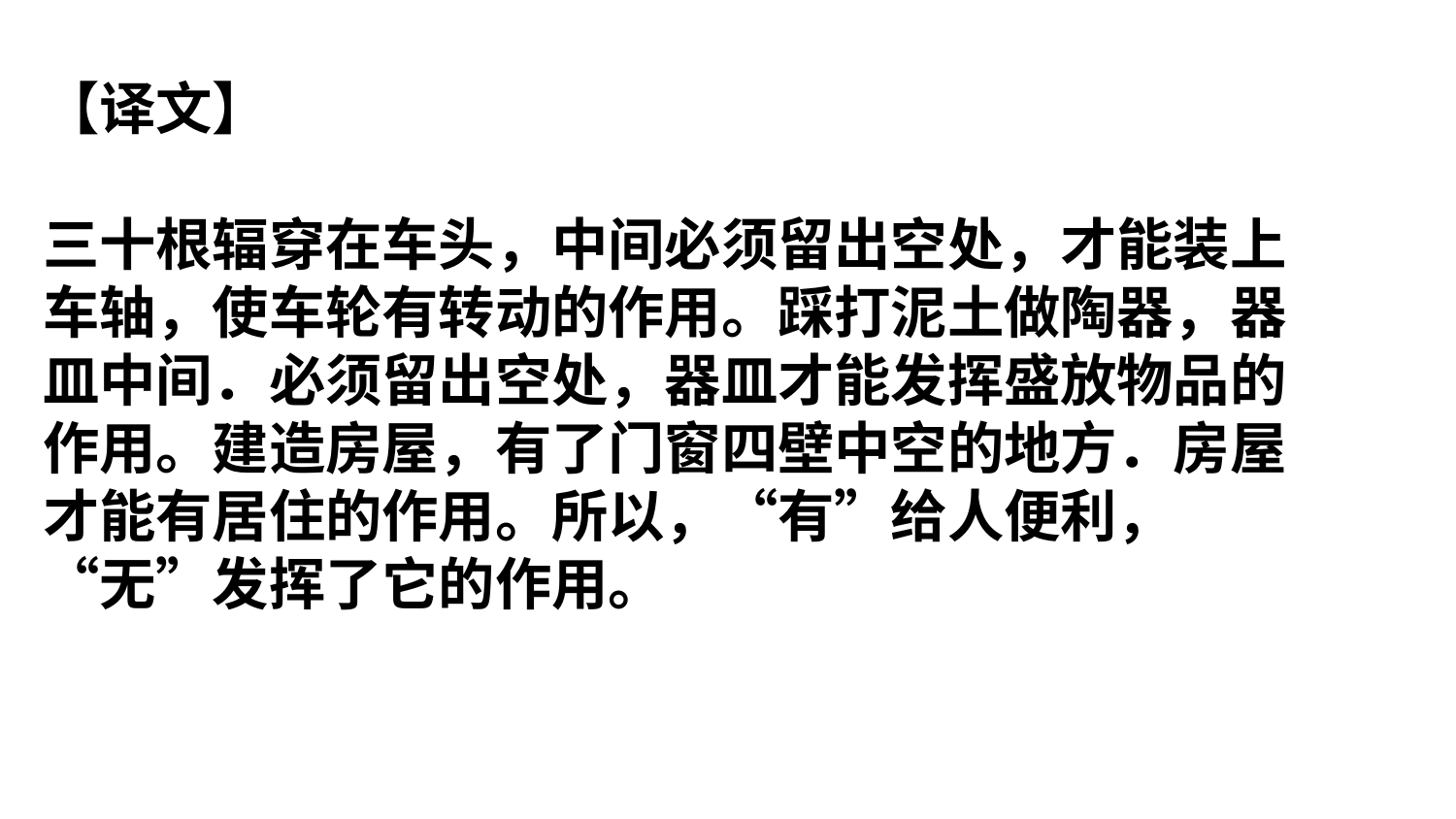

【译文】
三十根辐穿在车头，中间必须留出空处，才能装上车轴，使车轮有转动的作用。踩打泥土做陶器，器皿中间．必须留出空处，器皿才能发挥盛放物品的作用。建造房屋，有了门窗四壁中空的地方．房屋才能有居住的作用。所以，“有”给人便利，“无”发挥了它的作用。